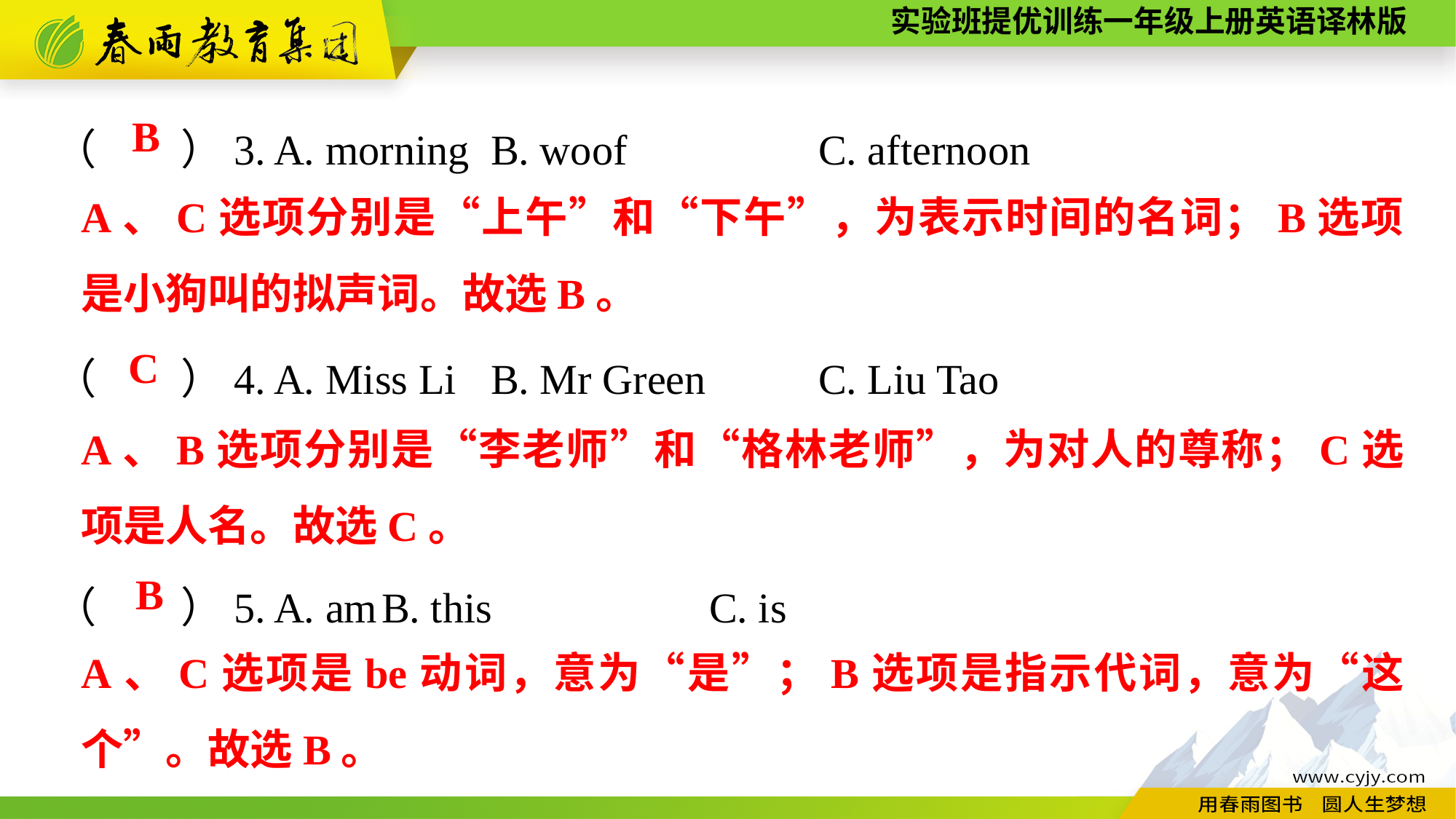

（　　）3. A. morning	B. woof		C. afternoon

（　　）4. A. Miss Li	B. Mr Green		C. Liu Tao

（　　）5. A. am	B. this		C. is
B
A、C选项分别是“上午”和“下午”，为表示时间的名词；B选项是小狗叫的拟声词。故选B。
C
A、B选项分别是“李老师”和“格林老师”，为对人的尊称；C选项是人名。故选C。
B
A、C选项是be动词，意为“是”；B选项是指示代词，意为“这个”。故选B。